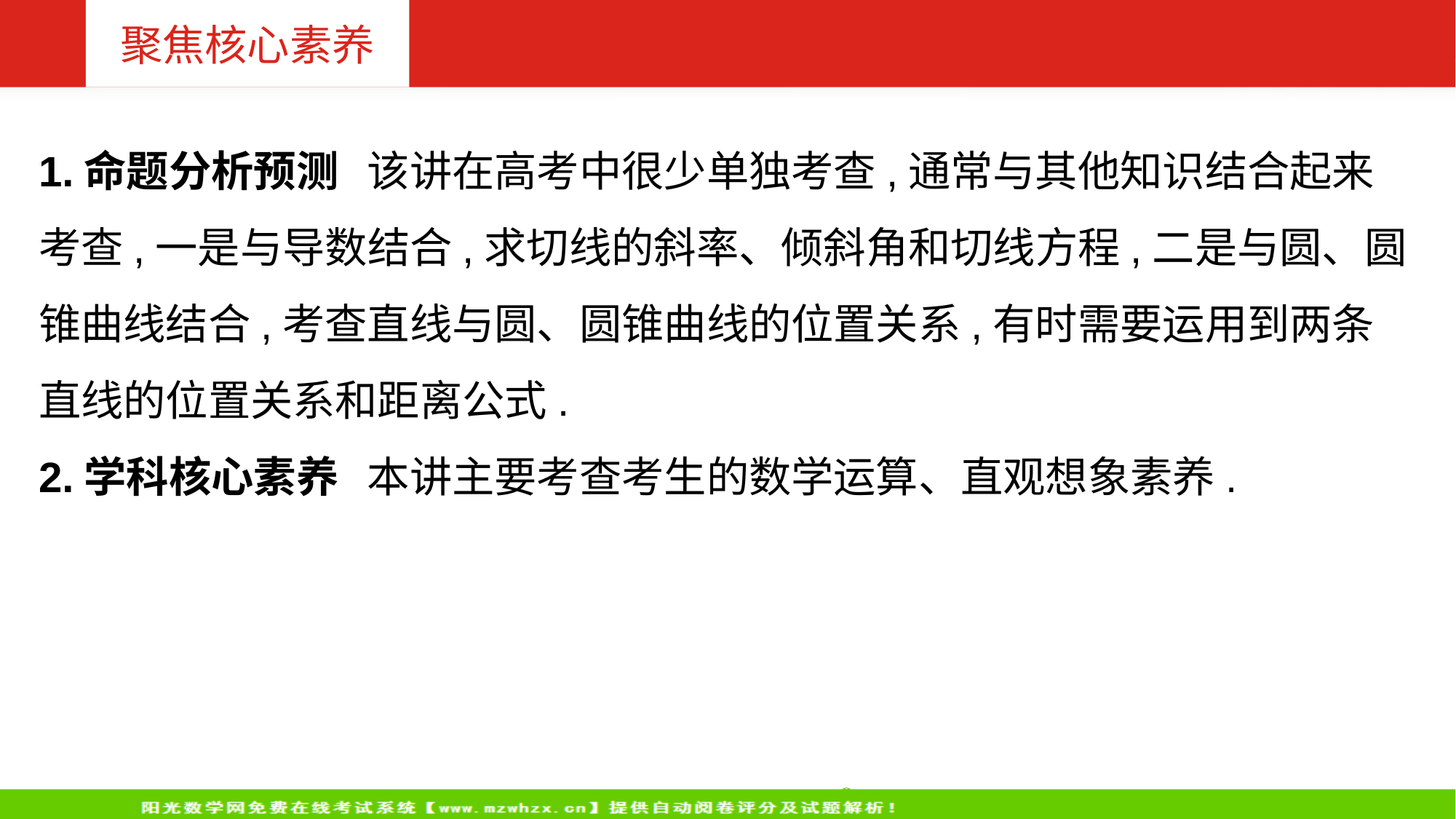

聚焦核心素养
1.命题分析预测   该讲在高考中很少单独考查,通常与其他知识结合起来考查,一是与导数结合,求切线的斜率、倾斜角和切线方程,二是与圆、圆锥曲线结合,考查直线与圆、圆锥曲线的位置关系,有时需要运用到两条直线的位置关系和距离公式.
2.学科核心素养   本讲主要考查考生的数学运算、直观想象素养.